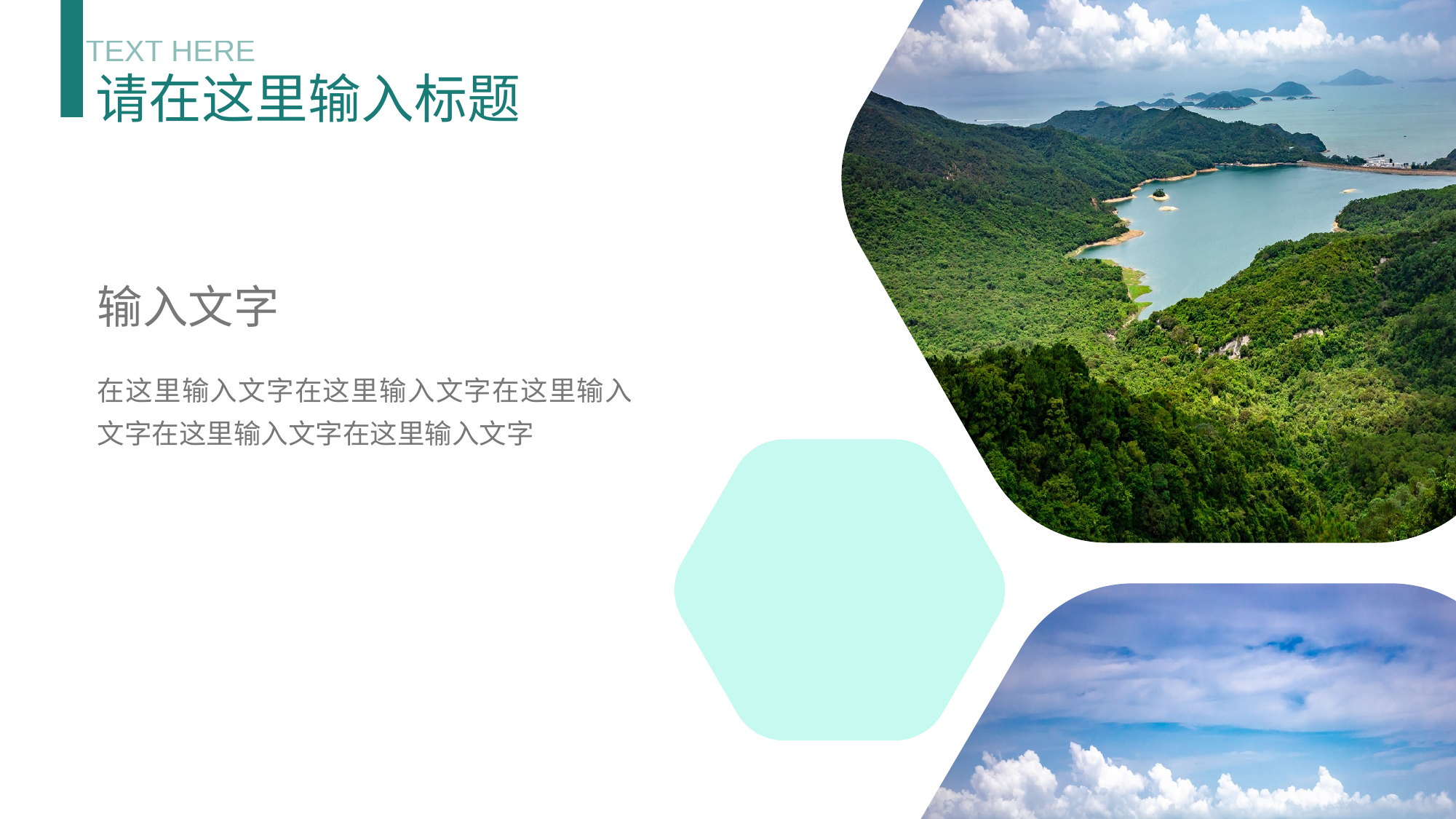

TEXT HERE
请在这里输入标题
输入文字
在这里输入文字在这里输入文字在这里输入文字在这里输入文字在这里输入文字

7